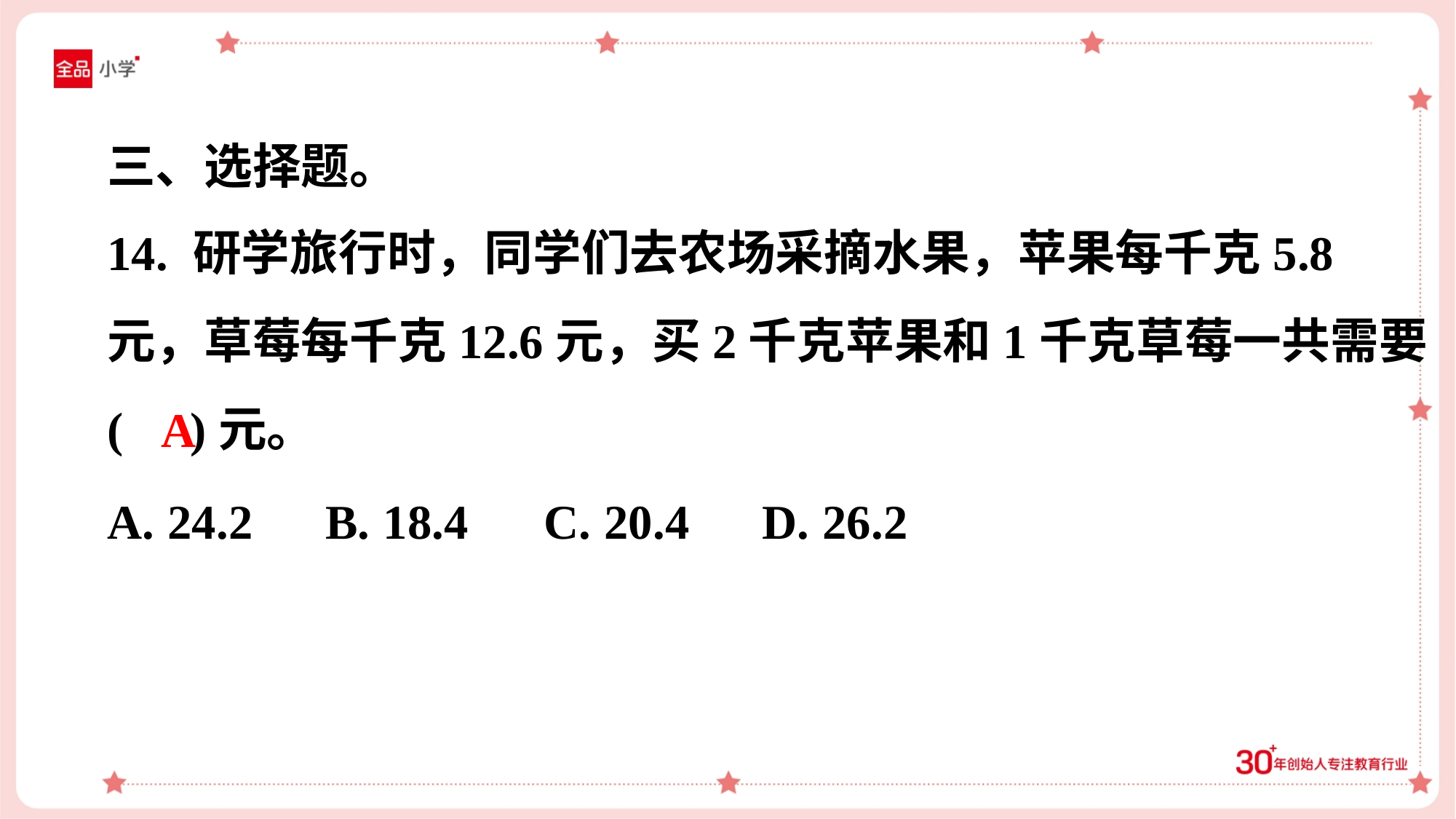

三、选择题。
14. 研学旅行时，同学们去农场采摘水果，苹果每千克5.8
元，草莓每千克12.6元，买2千克苹果和1千克草莓一共需要
(     )元。
A
A. 24.2	B. 18.4	C. 20.4	D. 26.2